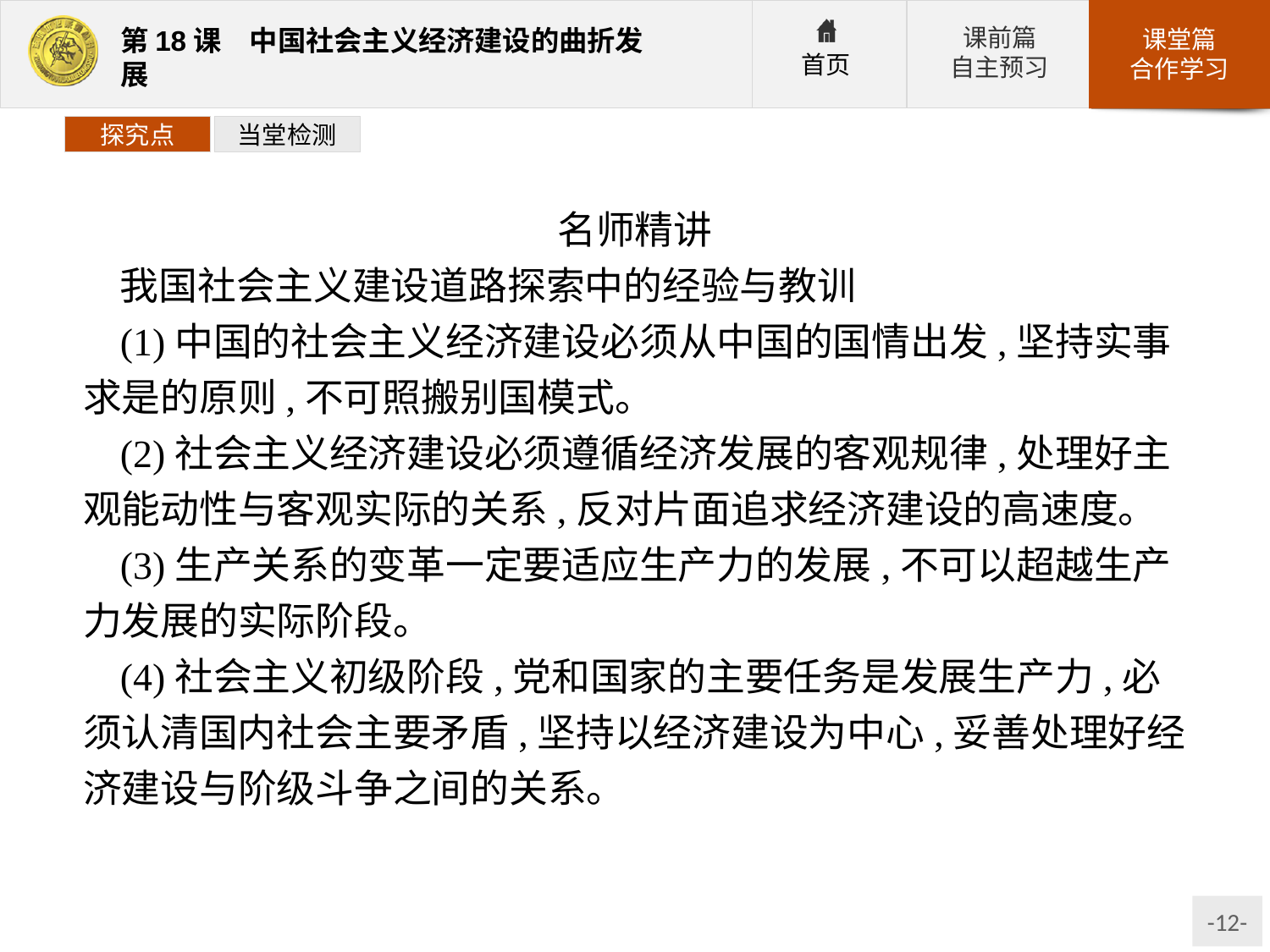

探究点
当堂检测
名师精讲
我国社会主义建设道路探索中的经验与教训
(1)中国的社会主义经济建设必须从中国的国情出发,坚持实事求是的原则,不可照搬别国模式。
(2)社会主义经济建设必须遵循经济发展的客观规律,处理好主观能动性与客观实际的关系,反对片面追求经济建设的高速度。
(3)生产关系的变革一定要适应生产力的发展,不可以超越生产力发展的实际阶段。
(4)社会主义初级阶段,党和国家的主要任务是发展生产力,必须认清国内社会主要矛盾,坚持以经济建设为中心,妥善处理好经济建设与阶级斗争之间的关系。